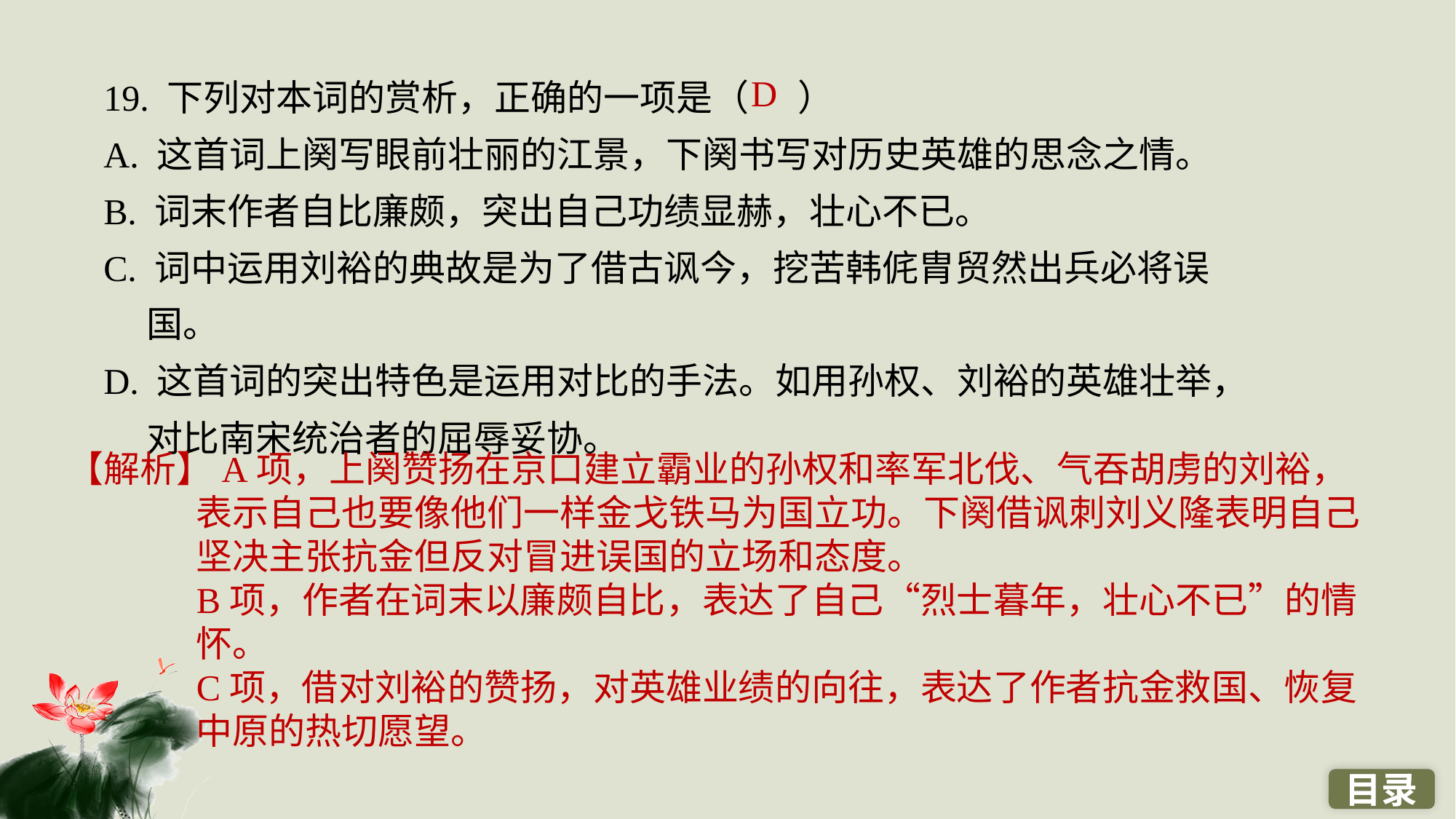

19. 下列对本词的赏析，正确的一项是（      ）
A. 这首词上阕写眼前壮丽的江景，下阕书写对历史英雄的思念之情。
B. 词末作者自比廉颇，突出自己功绩显赫，壮心不已。
C. 词中运用刘裕的典故是为了借古讽今，挖苦韩侂胄贸然出兵必将误国。
D. 这首词的突出特色是运用对比的手法。如用孙权、刘裕的英雄壮举，对比南宋统治者的屈辱妥协。
D
【解析】A项，上阕赞扬在京口建立霸业的孙权和率军北伐、气吞胡虏的刘裕，表示自己也要像他们一样金戈铁马为国立功。下阕借讽刺刘义隆表明自己坚决主张抗金但反对冒进误国的立场和态度。
B项，作者在词末以廉颇自比，表达了自己“烈士暮年，壮心不已”的情怀。
C项，借对刘裕的赞扬，对英雄业绩的向往，表达了作者抗金救国、恢复中原的热切愿望。